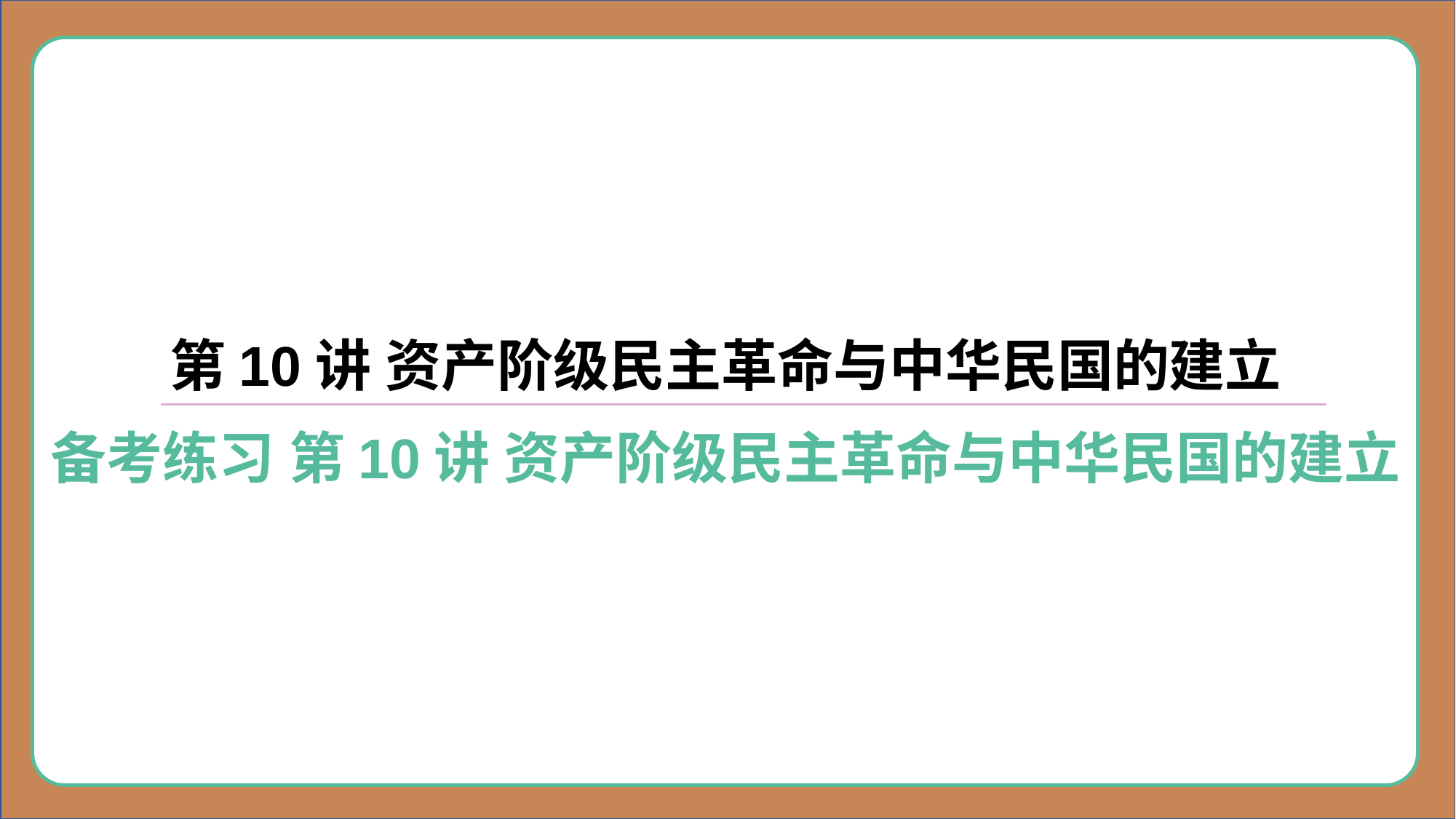

第10讲 资产阶级民主革命与中华民国的建立
备考练习 第10讲 资产阶级民主革命与中华民国的建立